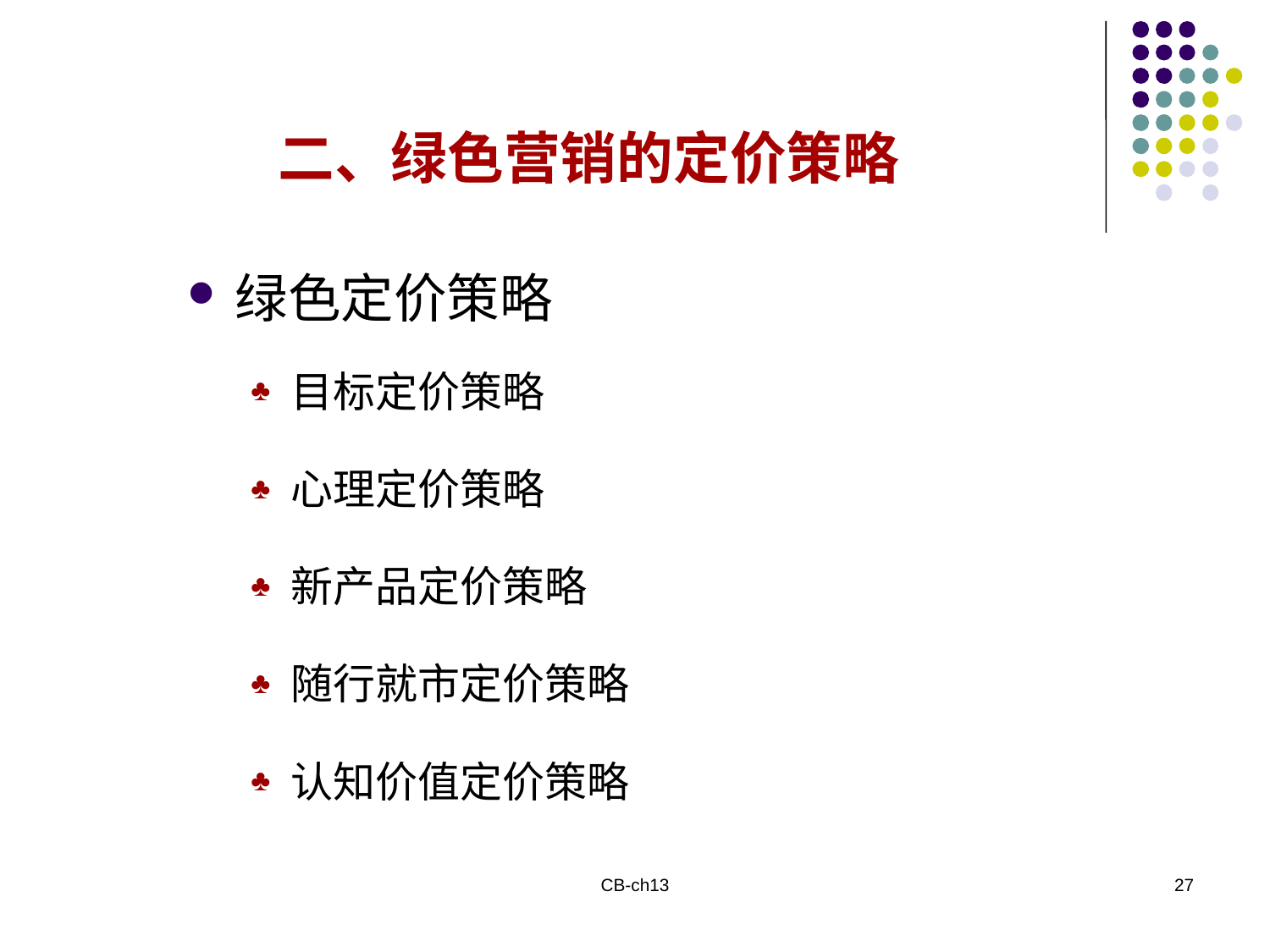

二、绿色营销的定价策略
绿色定价策略
目标定价策略
心理定价策略
新产品定价策略
随行就市定价策略
认知价值定价策略
CB-ch13
27